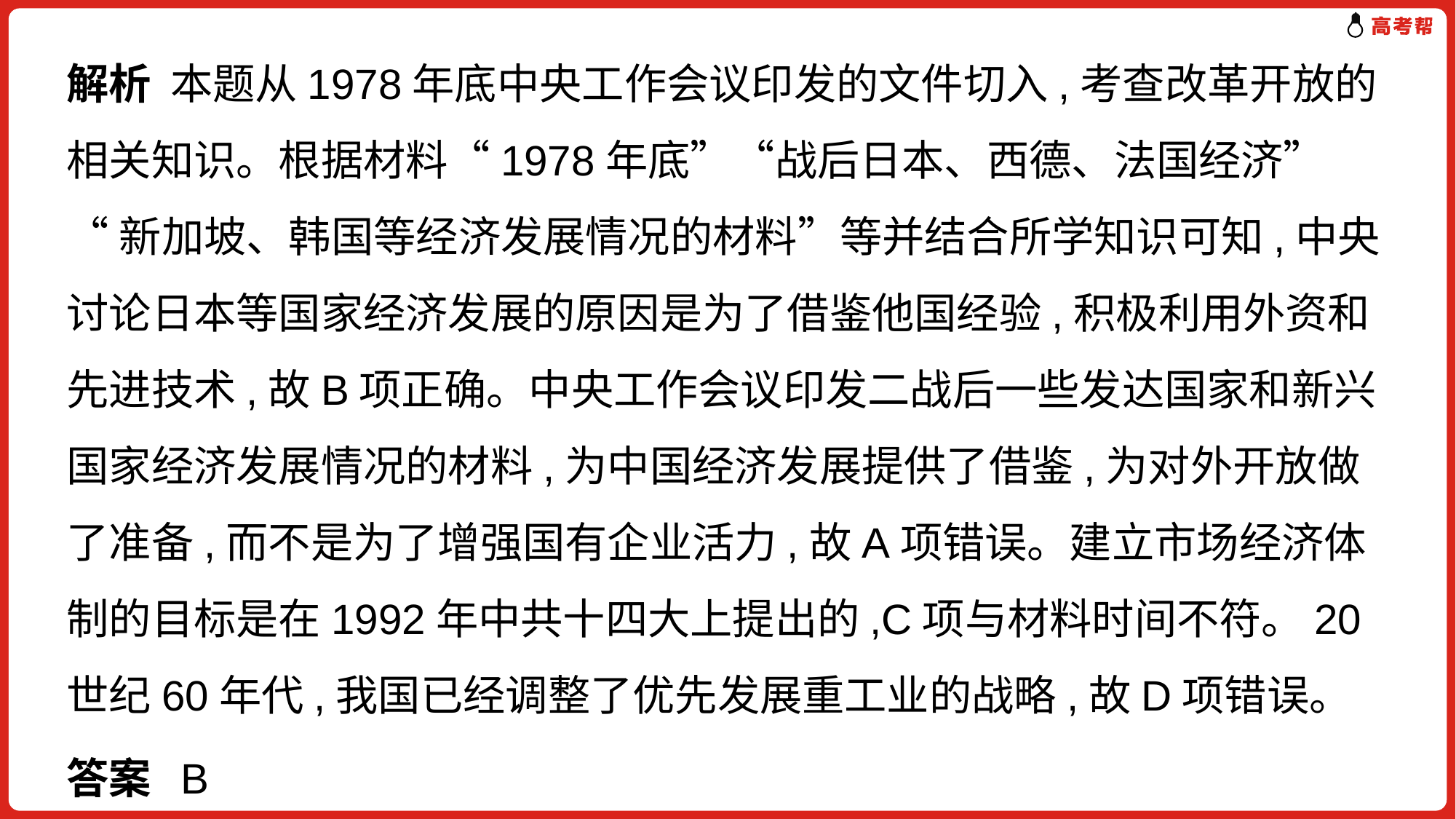

解析  本题从1978年底中央工作会议印发的文件切入,考查改革开放的相关知识。根据材料“1978年底”“战后日本、西德、法国经济”
“新加坡、韩国等经济发展情况的材料”等并结合所学知识可知,中央讨论日本等国家经济发展的原因是为了借鉴他国经验,积极利用外资和先进技术,故B项正确。中央工作会议印发二战后一些发达国家和新兴国家经济发展情况的材料,为中国经济发展提供了借鉴,为对外开放做了准备,而不是为了增强国有企业活力,故A项错误。建立市场经济体制的目标是在1992年中共十四大上提出的,C项与材料时间不符。20世纪60年代,我国已经调整了优先发展重工业的战略,故D项错误。
答案  B